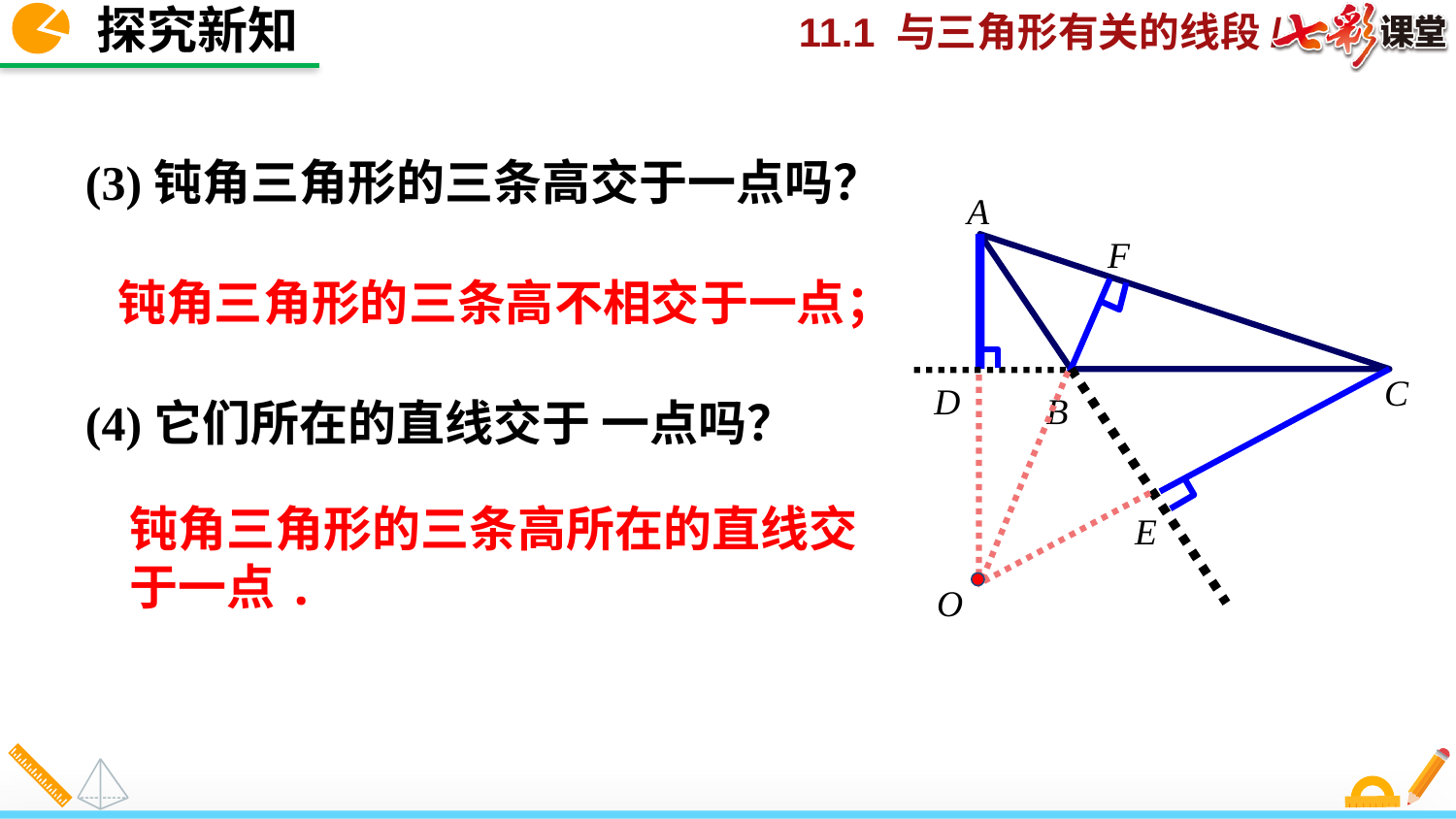

探究新知

(3)钝角三角形的三条高交于一点吗？
A
F

钝角三角形的三条高不相交于一点；

C

D

B
(4)它们所在的直线交于 一点吗？
钝角三角形的三条高所在的直线交于一点.

E
O